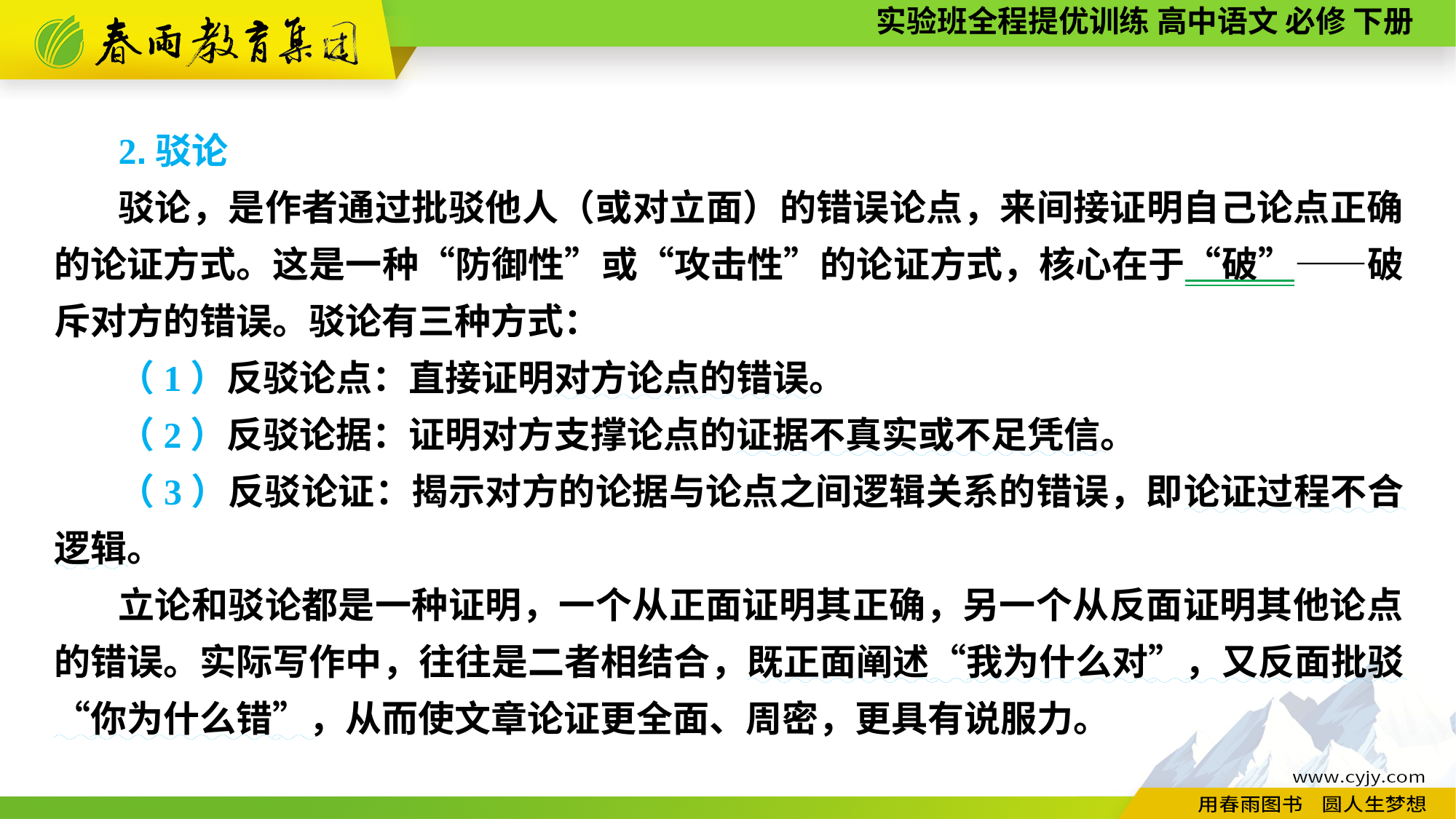

2.驳论
驳论，是作者通过批驳他人（或对立面）的错误论点，来间接证明自己论点正确的论证方式。这是一种“防御性”或“攻击性”的论证方式，核心在于“破”——破斥对方的错误。驳论有三种方式：
（1）反驳论点：直接证明对方论点的错误。
（2）反驳论据：证明对方支撑论点的证据不真实或不足凭信。
（3）反驳论证：揭示对方的论据与论点之间逻辑关系的错误，即论证过程不合逻辑。
立论和驳论都是一种证明，一个从正面证明其正确，另一个从反面证明其他论点的错误。实际写作中，往往是二者相结合，既正面阐述“我为什么对”，又反面批驳“你为什么错”，从而使文章论证更全面、周密，更具有说服力。